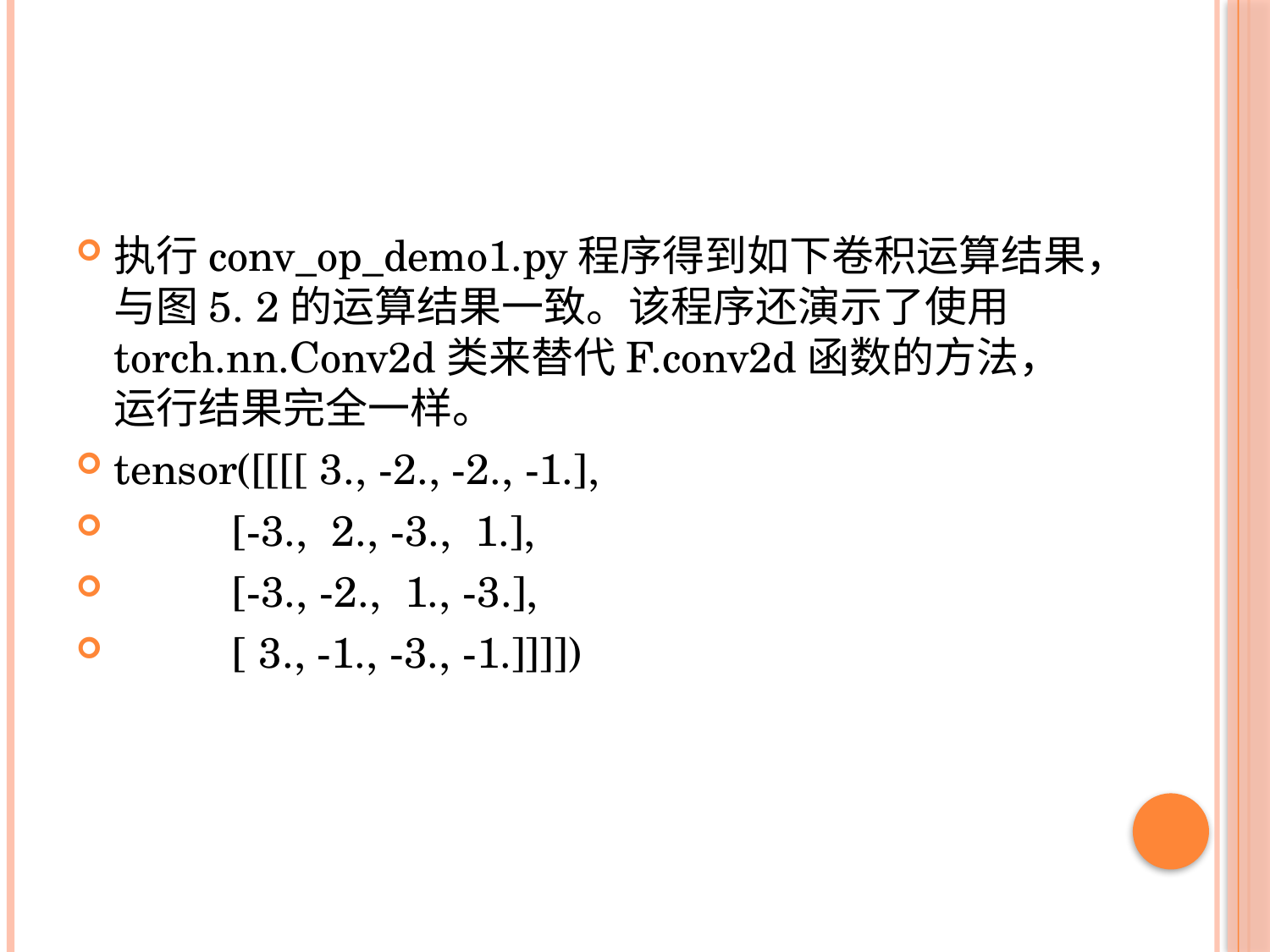

#
执行conv_op_demo1.py程序得到如下卷积运算结果，与图5. 2的运算结果一致。该程序还演示了使用torch.nn.Conv2d类来替代F.conv2d函数的方法，运行结果完全一样。
tensor([[[[ 3., -2., -2., -1.],
          [-3.,  2., -3.,  1.],
          [-3., -2.,  1., -3.],
          [ 3., -1., -3., -1.]]]])